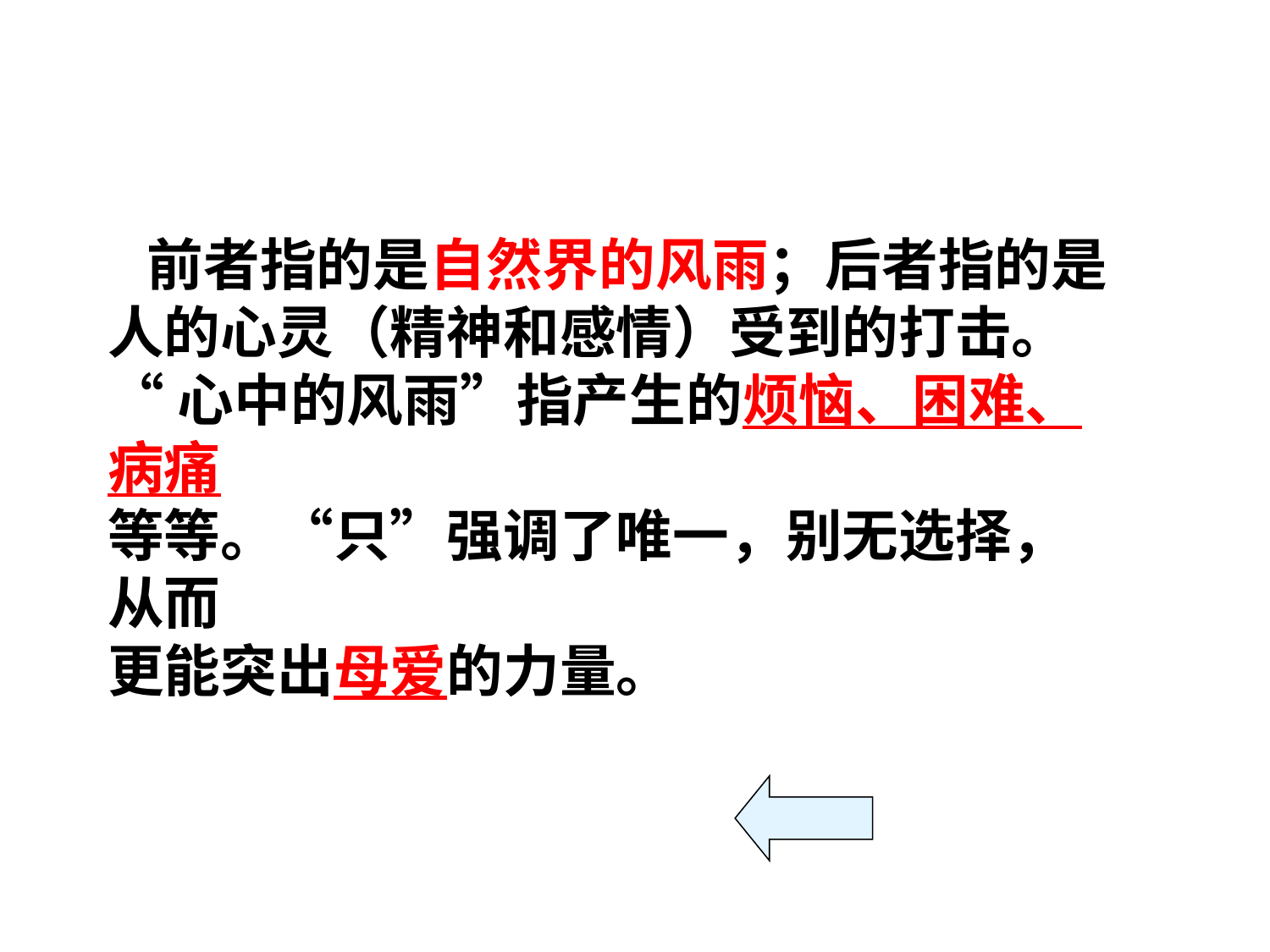

前者指的是自然界的风雨；后者指的是人的心灵（精神和感情）受到的打击。
“心中的风雨”指产生的烦恼、困难、病痛
等等。“只”强调了唯一，别无选择，从而
更能突出母爱的力量。